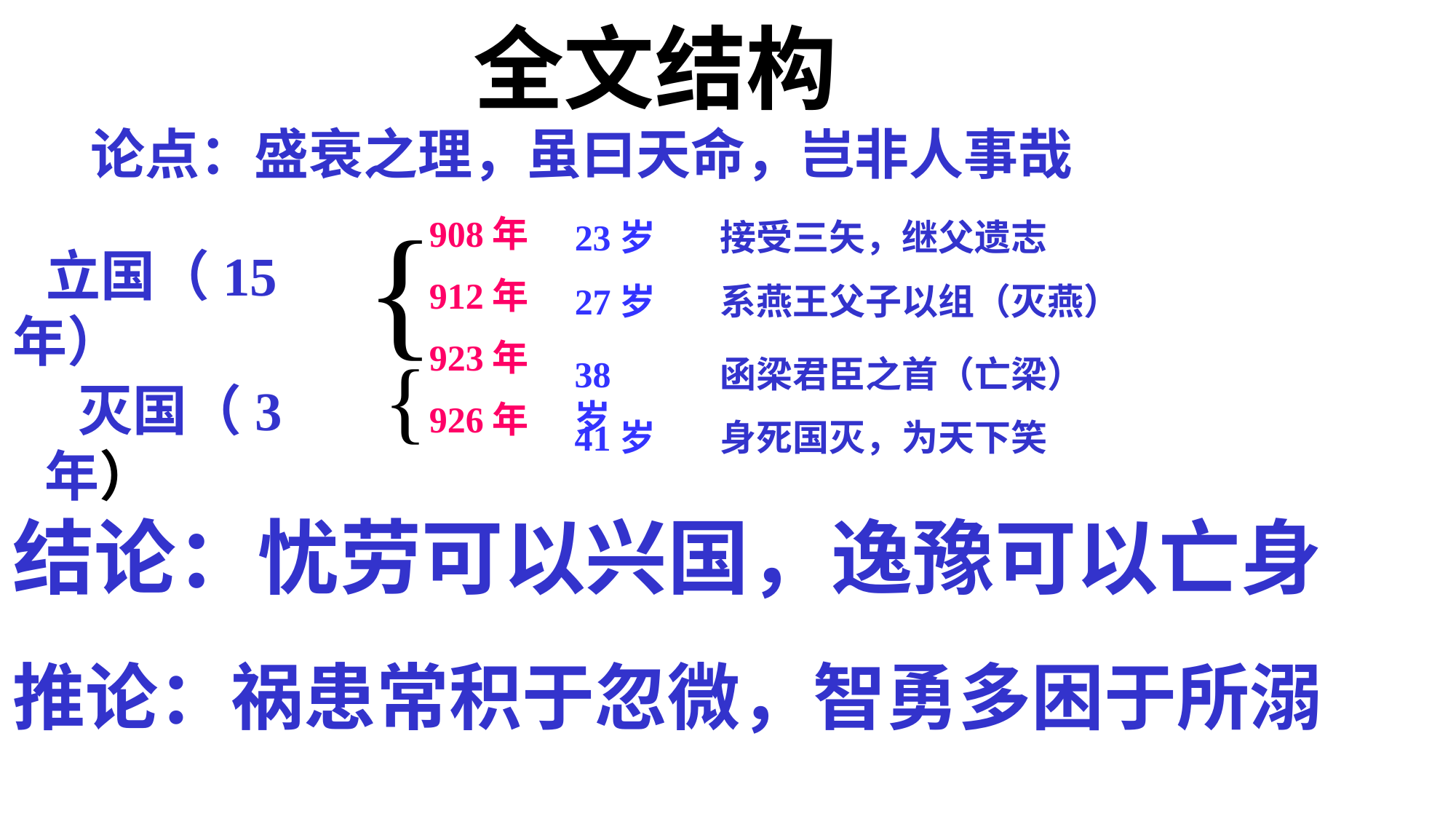

全文结构

908年
912年
923年
926年
论点：盛衰之理，虽曰天命，岂非人事哉
{
23岁
接受三矢，继父遗志
   立国（15年）
27岁
系燕王父子以组（灭燕）
{
38岁
函梁君臣之首（亡梁）
   灭国（3年）
41岁
身死国灭，为天下笑
结论：忧劳可以兴国，逸豫可以亡身
推论：祸患常积于忽微，智勇多困于所溺